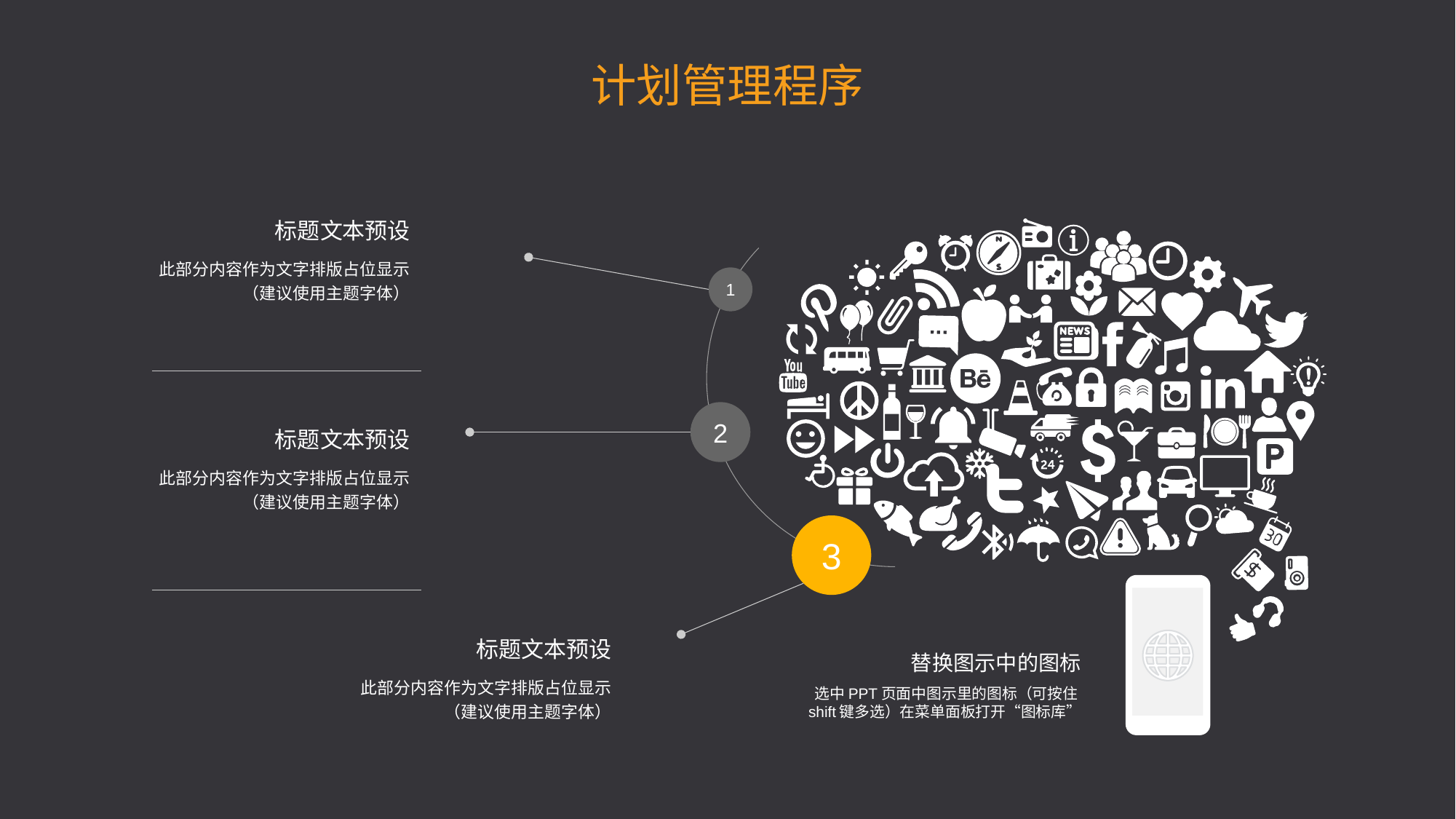

计划管理程序

标题文本预设
此部分内容作为文字排版占位显示
（建议使用主题字体）

1
2
标题文本预设
此部分内容作为文字排版占位显示
（建议使用主题字体）
3
标题文本预设
此部分内容作为文字排版占位显示
（建议使用主题字体）
替换图示中的图标
选中PPT页面中图示里的图标（可按住shift键多选）在菜单面板打开“图标库”